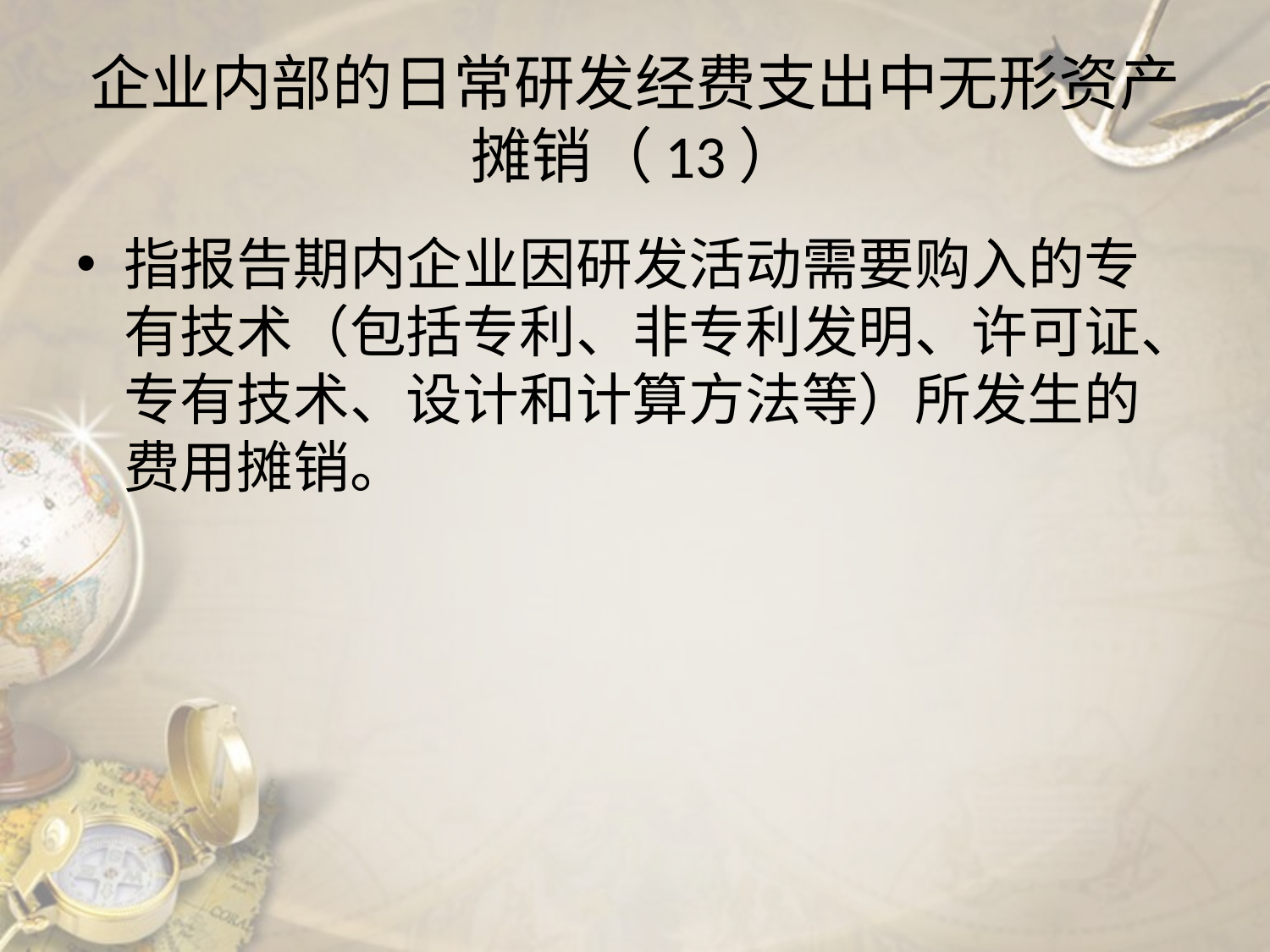

# 企业内部的日常研发经费支出中无形资产摊销（13）
指报告期内企业因研发活动需要购入的专有技术（包括专利、非专利发明、许可证、专有技术、设计和计算方法等）所发生的费用摊销。